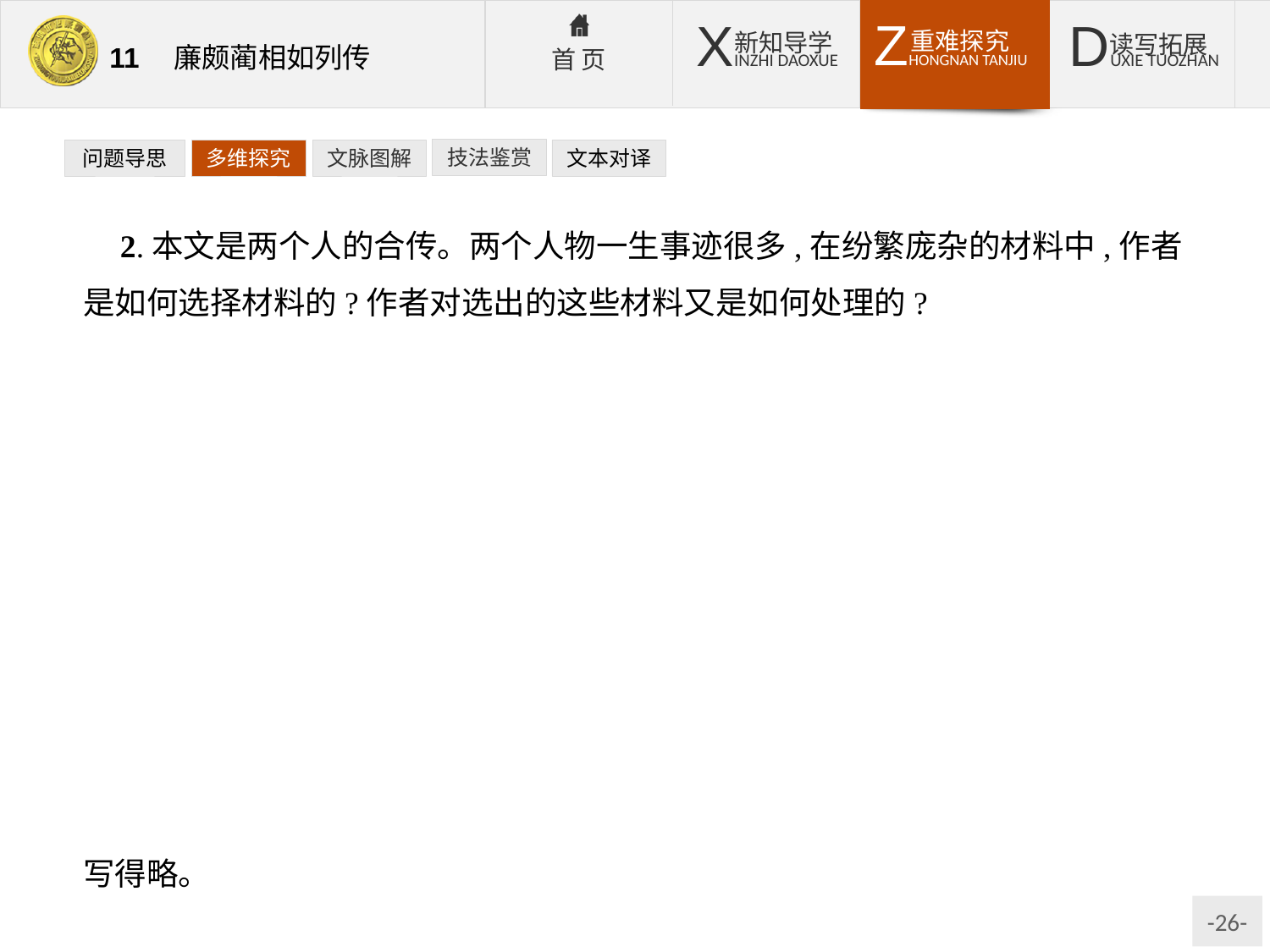

技法鉴赏
文本对译
问题导思
多维探究
文脉图解
2.本文是两个人的合传。两个人物一生事迹很多,在纷繁庞杂的材料中,作者是如何选择材料的?作者对选出的这些材料又是如何处理的?
提示:作者根据主旨的需要选取材料,分别采取了明写、暗写,详写、略写的方法。作者以蔺相如为主,详写、明写;以廉颇为辅,略写、暗写。但文中都能做到各尽其妙,使廉、蔺二人的性格同样鲜明、突出。“完璧归赵”完全写蔺相如,主要表现他“国家兴亡、匹夫有责”的胸怀和智勇双全的品质。“渑池之会”详写蔺相如,主要表现他的机智果敢;略写廉颇,表现他参与决策,勇而有谋,以军事力量支持蔺相如外交斗争的爱国行动。“廉蔺交欢”合写两人,还是以蔺相如为主,通过蔺相如的先国后私,廉颇的勇于改过,把两人的思想统一到爱国这一基本点和共同点上。另外,在事件经过的叙述上也有详略之分,如“完璧归赵”部分,对秦决策写得详,入秦经过写得略;对秦斗争写得详,斗争结果写得略。